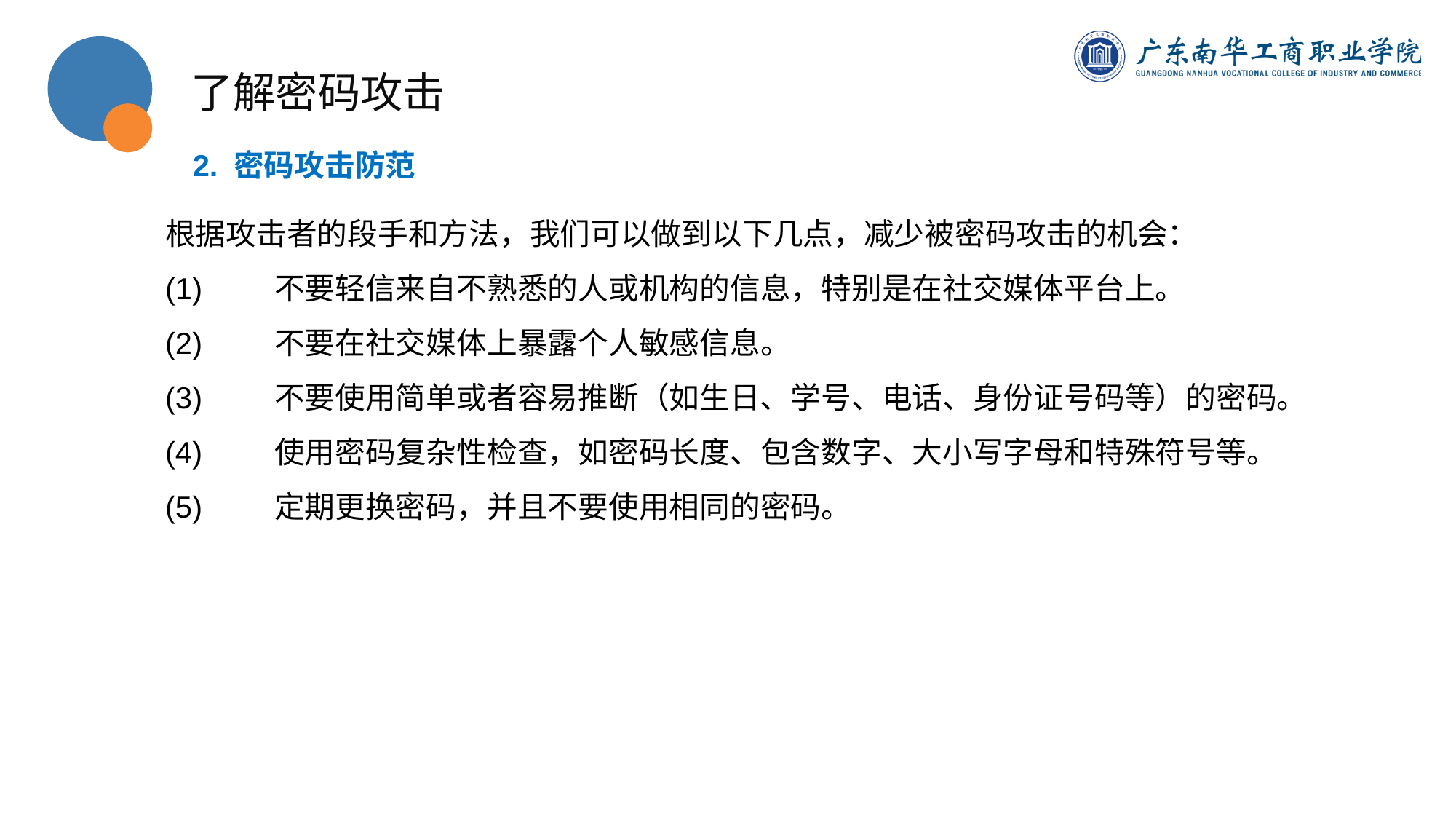

了解密码攻击

2. 密码攻击防范
根据攻击者的段手和方法，我们可以做到以下几点，减少被密码攻击的机会：
(1)	不要轻信来自不熟悉的人或机构的信息，特别是在社交媒体平台上。
(2)	不要在社交媒体上暴露个人敏感信息。
(3)	不要使用简单或者容易推断（如生日、学号、电话、身份证号码等）的密码。
(4)	使用密码复杂性检查，如密码长度、包含数字、大小写字母和特殊符号等。
(5)	定期更换密码，并且不要使用相同的密码。